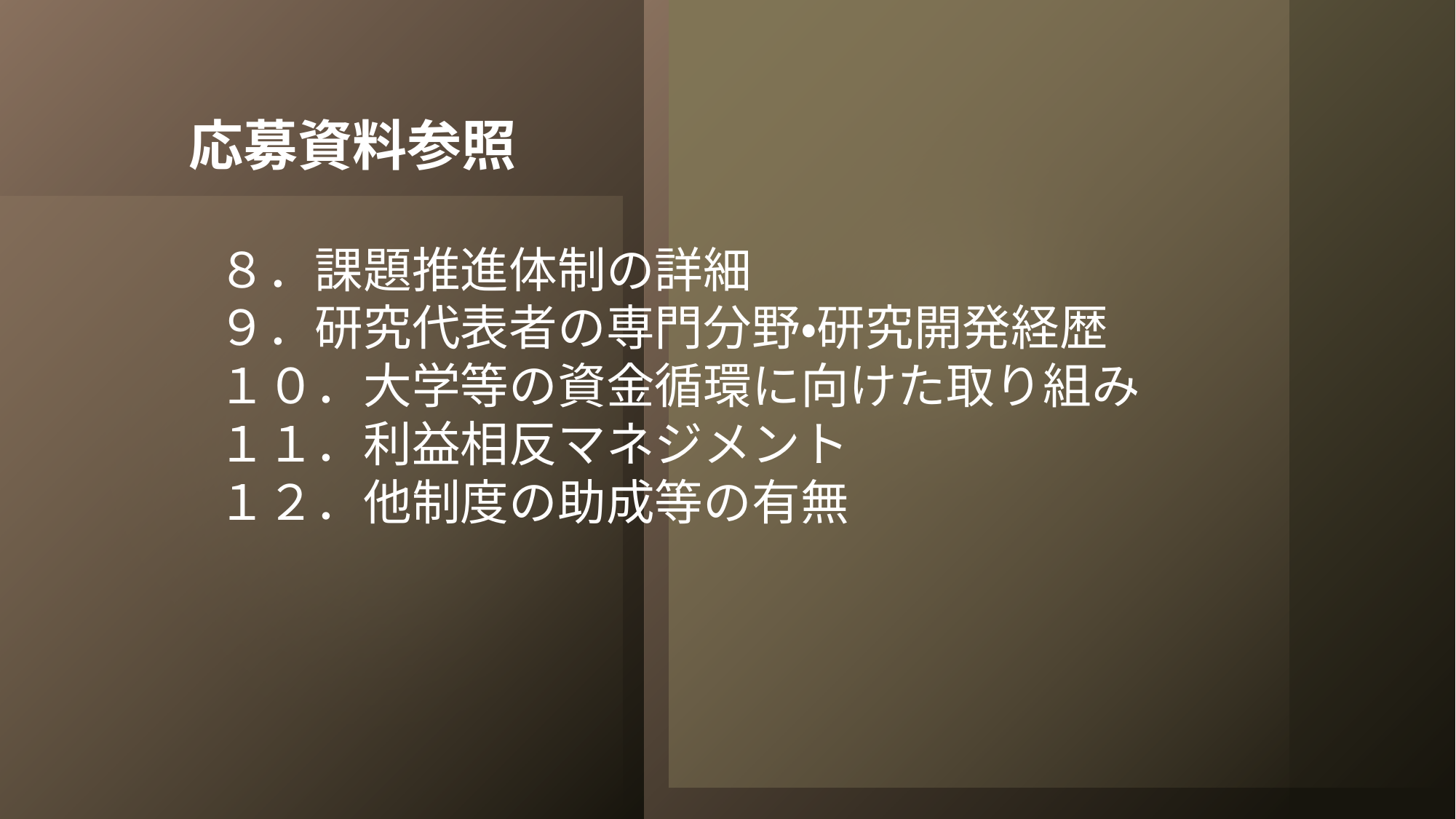

応募資料参照
８．課題推進体制の詳細
９．研究代表者の専門分野・研究開発経歴
１０．大学等の資金循環に向けた取り組み
１１．利益相反マネジメント
１２．他制度の助成等の有無